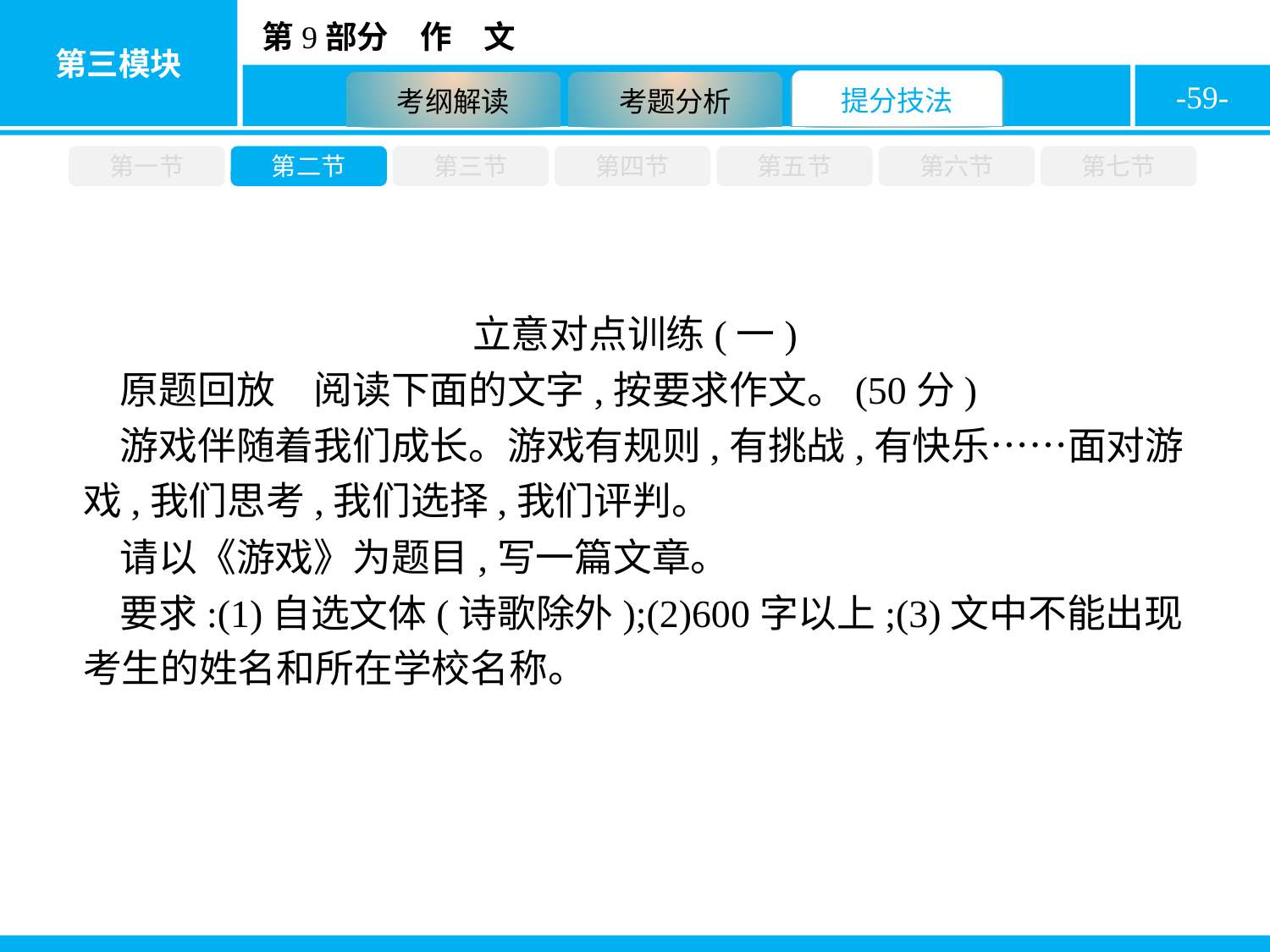

-59-
第一节
第二节
第三节
第四节
第五节
第六节
第七节
立意对点训练(一)
原题回放　阅读下面的文字,按要求作文。(50分)
游戏伴随着我们成长。游戏有规则,有挑战,有快乐……面对游戏,我们思考,我们选择,我们评判。
请以《游戏》为题目,写一篇文章。
要求:(1)自选文体(诗歌除外);(2)600字以上;(3)文中不能出现考生的姓名和所在学校名称。